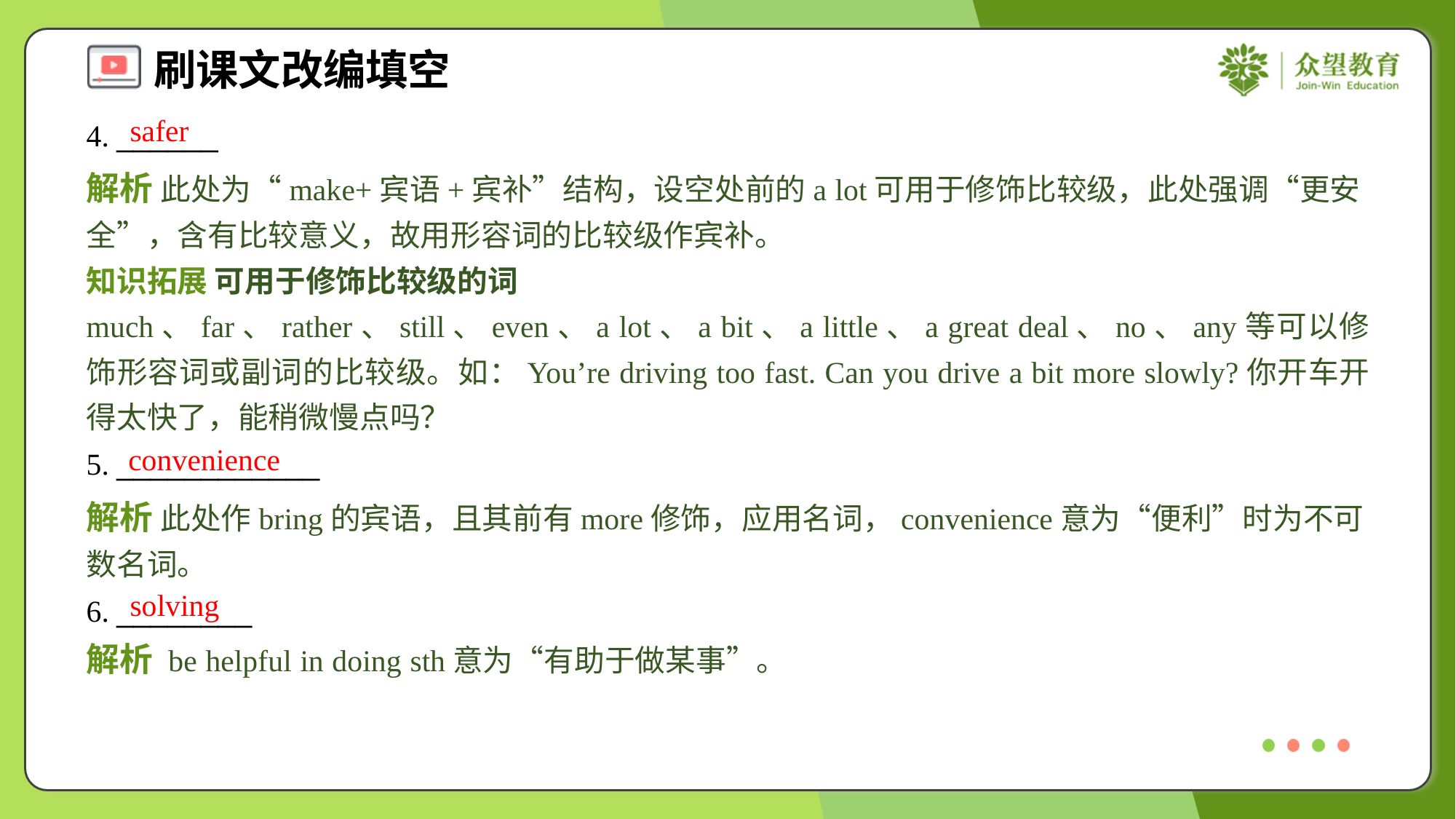

safer
4. ______
解析 此处为“make+宾语+宾补”结构，设空处前的a lot可用于修饰比较级，此处强调“更安全”，含有比较意义，故用形容词的比较级作宾补。
知识拓展 可用于修饰比较级的词
much、far、rather、still、even、a lot、a bit、a little、a great deal、no、any等可以修饰形容词或副词的比较级。如：You’re driving too fast. Can you drive a bit more slowly?你开车开得太快了，能稍微慢点吗？
convenience
5. ____________
解析 此处作bring的宾语，且其前有more修饰，应用名词，convenience意为“便利”时为不可数名词。
solving
6. ________
解析 be helpful in doing sth意为“有助于做某事”。